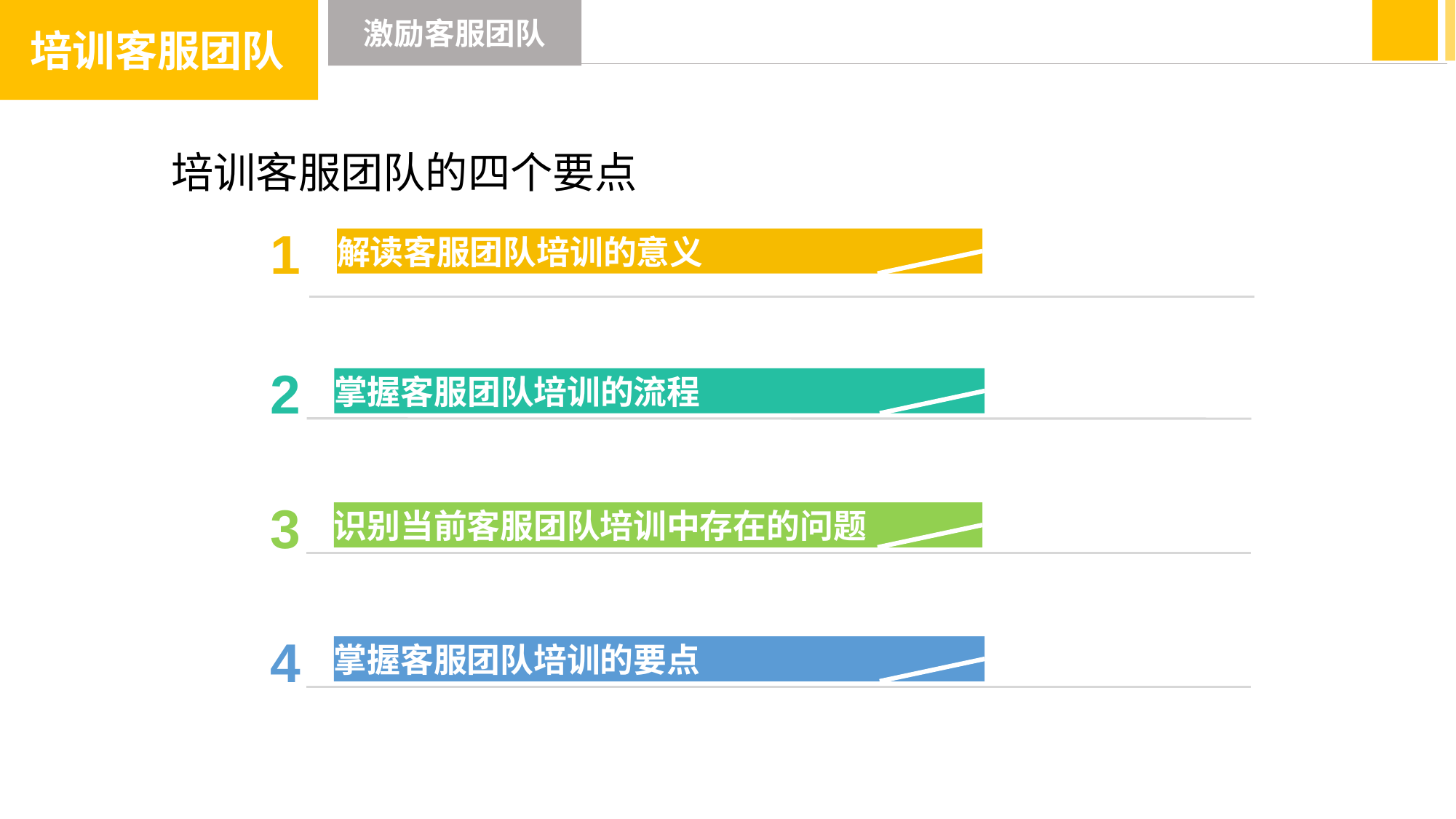

培训客服团队
激励客服团队

培训客服团队的四个要点
1
解读客服团队培训的意义
2
掌握客服团队培训的流程
3
识别当前客服团队培训中存在的问题
4
掌握客服团队培训的要点